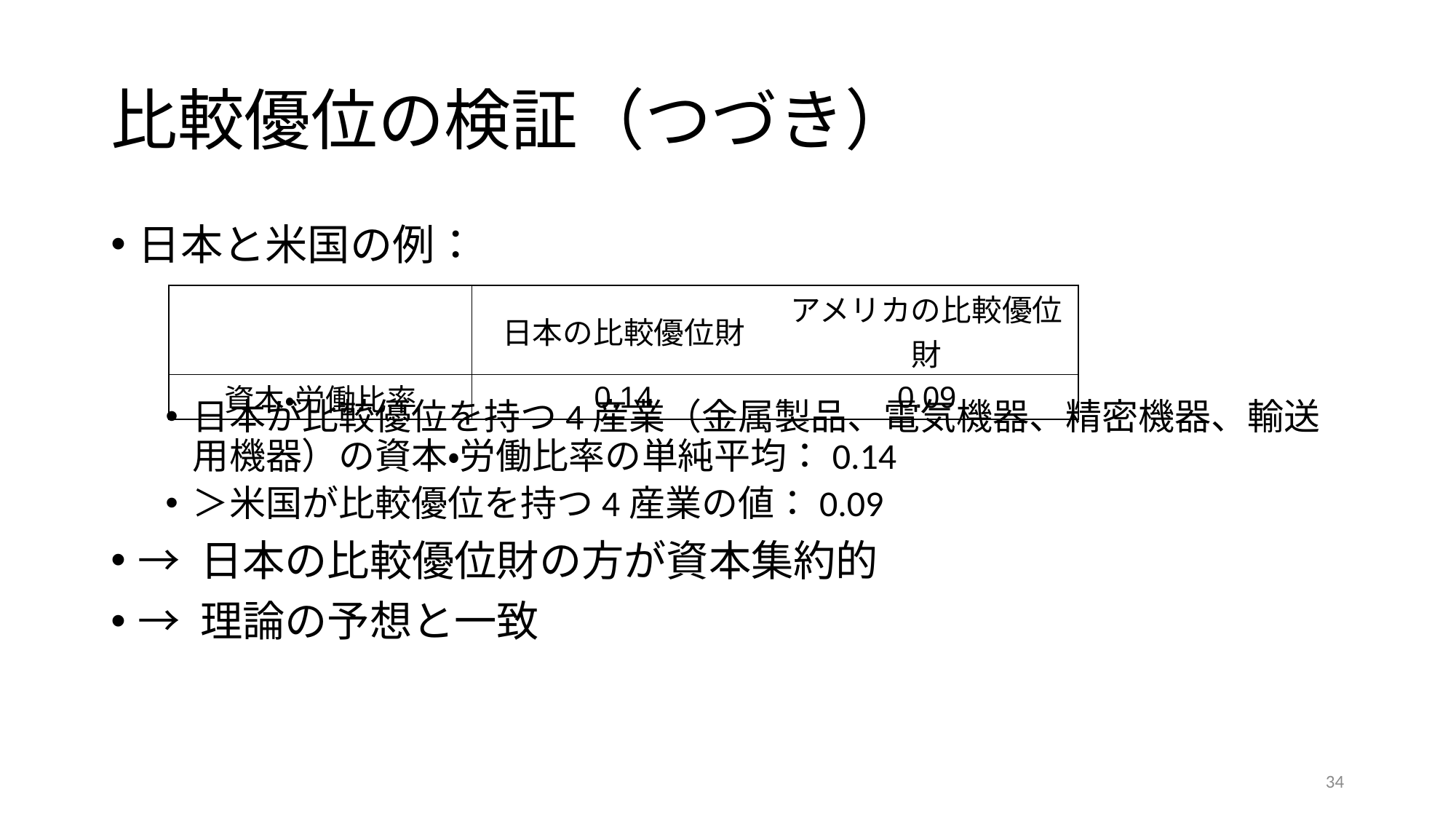

# 比較優位の検証（つづき）
日本と米国の例：

日本が比較優位を持つ4産業（金属製品、電気機器、精密機器、輸送用機器）の資本・労働比率の単純平均：0.14
＞米国が比較優位を持つ4産業の値：0.09
→ 日本の比較優位財の方が資本集約的
→ 理論の予想と一致

|  | 日本の比較優位財 | アメリカの比較優位財 |
| --- | --- | --- |
| 資本・労働比率 | 0.14 | 0.09 |
34